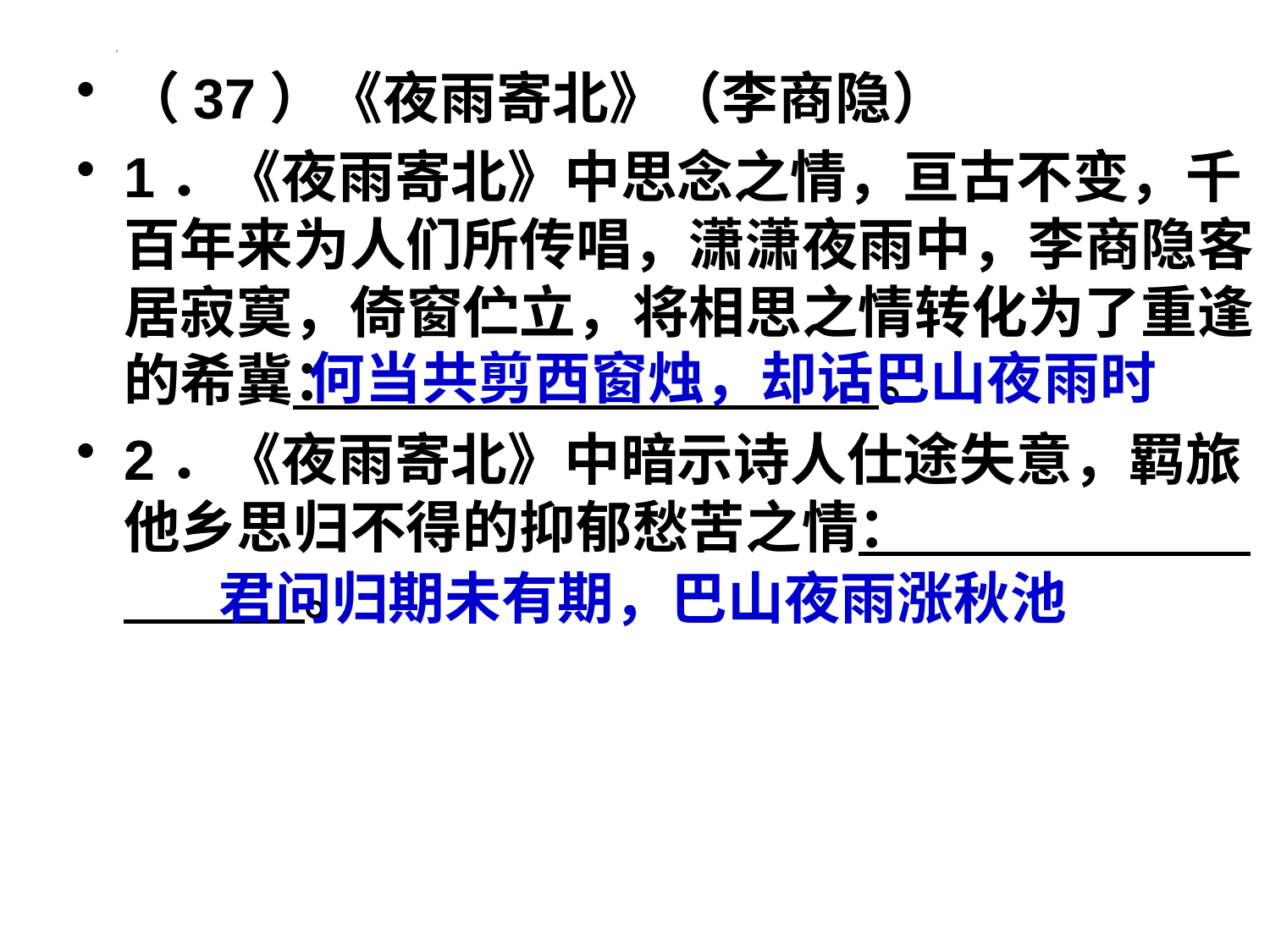

#
（37）《夜雨寄北》（李商隐）
1．《夜雨寄北》中思念之情，亘古不变，千百年来为人们所传唱，潇潇夜雨中，李商隐客居寂寞，倚窗伫立，将相思之情转化为了重逢的希冀：                                         。
2．《夜雨寄北》中暗示诗人仕途失意，羁旅他乡思归不得的抑郁愁苦之情：                                         。
何当共剪西窗烛，却话巴山夜雨时
君问归期未有期，巴山夜雨涨秋池